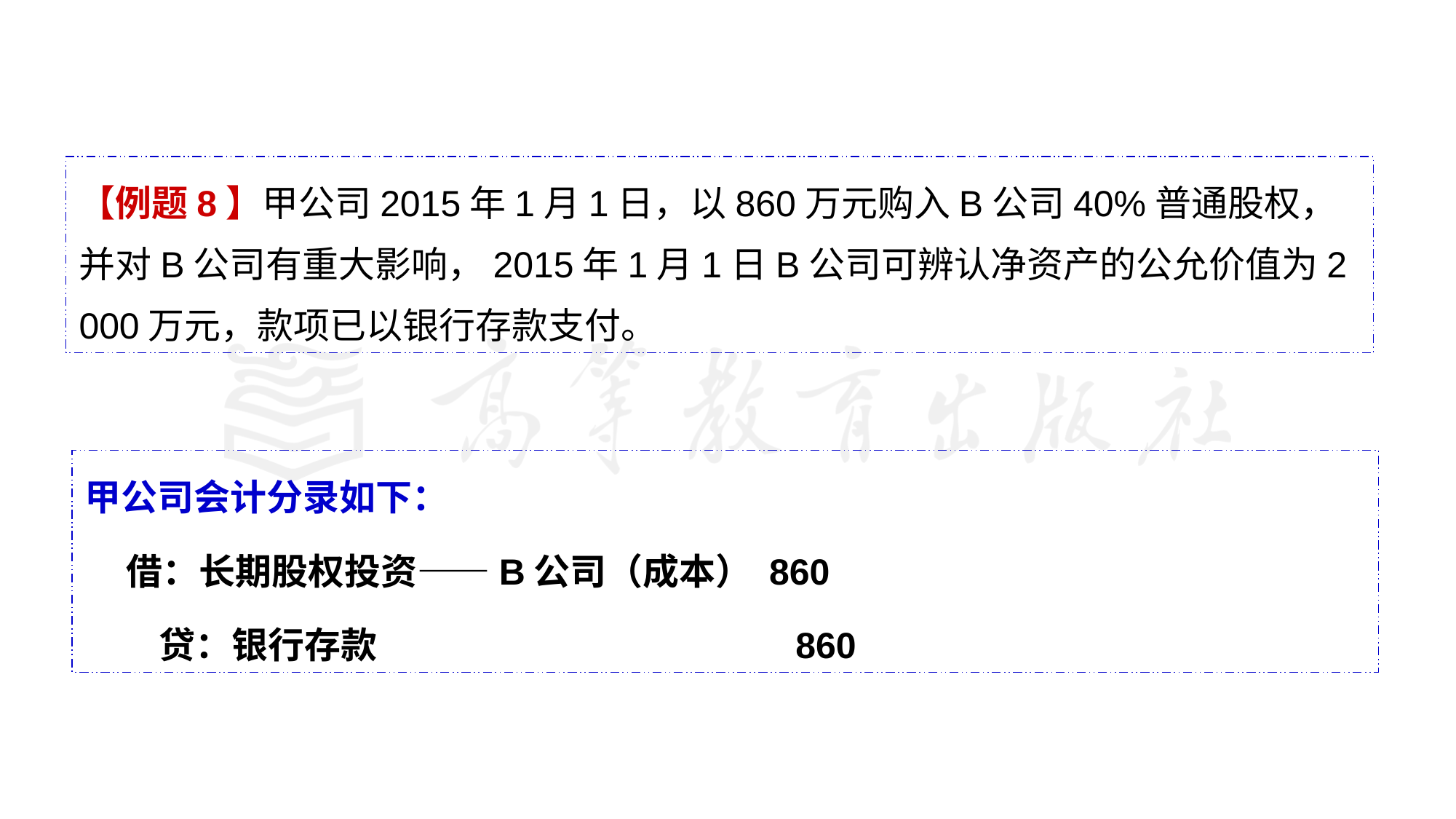

【例题8】甲公司2015年1月1日，以860万元购入B公司40%普通股权，并对B公司有重大影响，2015年1月1日B公司可辨认净资产的公允价值为2 000万元，款项已以银行存款支付。
甲公司会计分录如下：
    借：长期股权投资——B公司（成本） 860
        贷：银行存款                                                  860